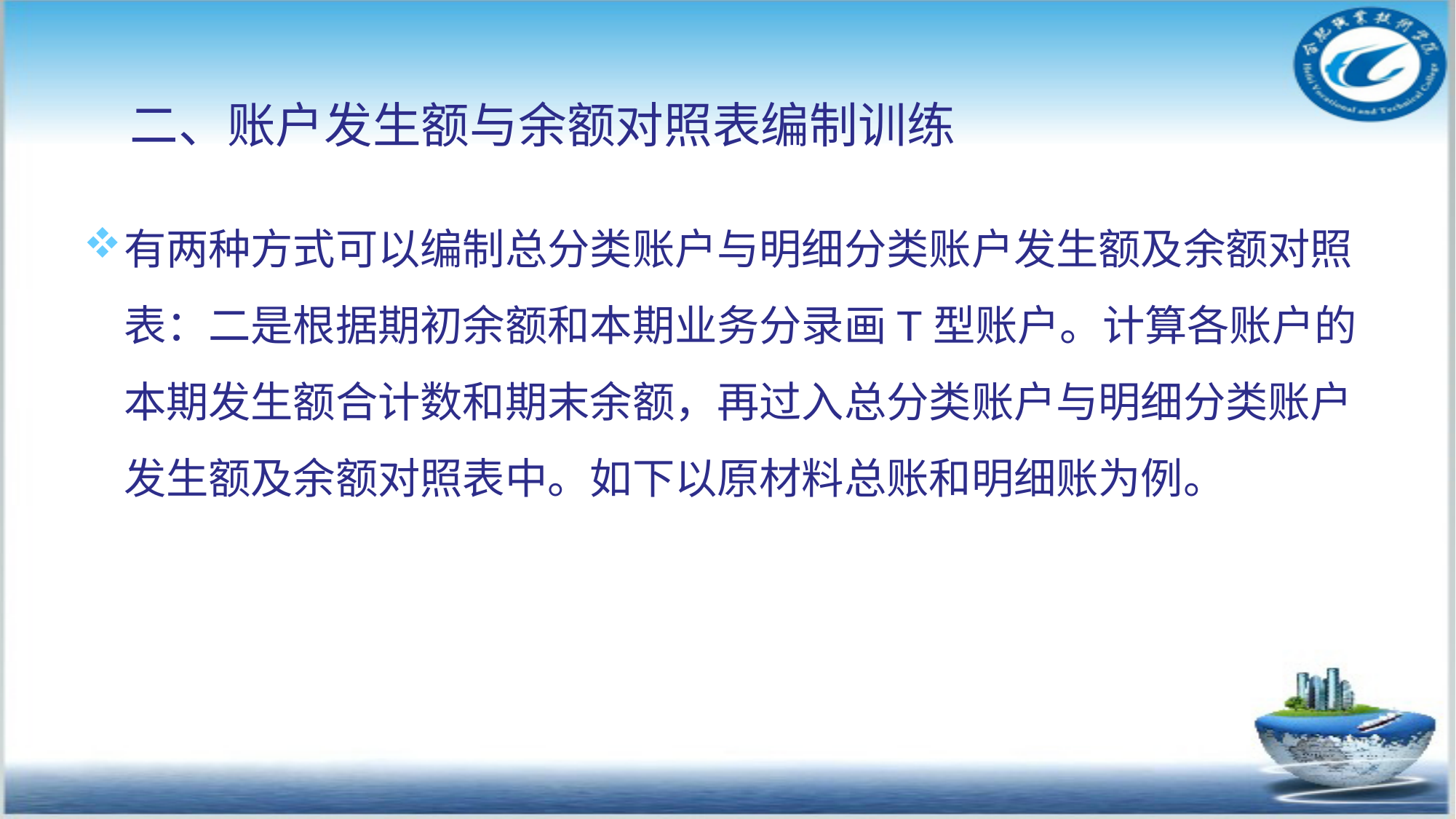

二、账户发生额与余额对照表编制训练
有两种方式可以编制总分类账户与明细分类账户发生额及余额对照表：二是根据期初余额和本期业务分录画T型账户。计算各账户的本期发生额合计数和期末余额，再过入总分类账户与明细分类账户发生额及余额对照表中。如下以原材料总账和明细账为例。
41